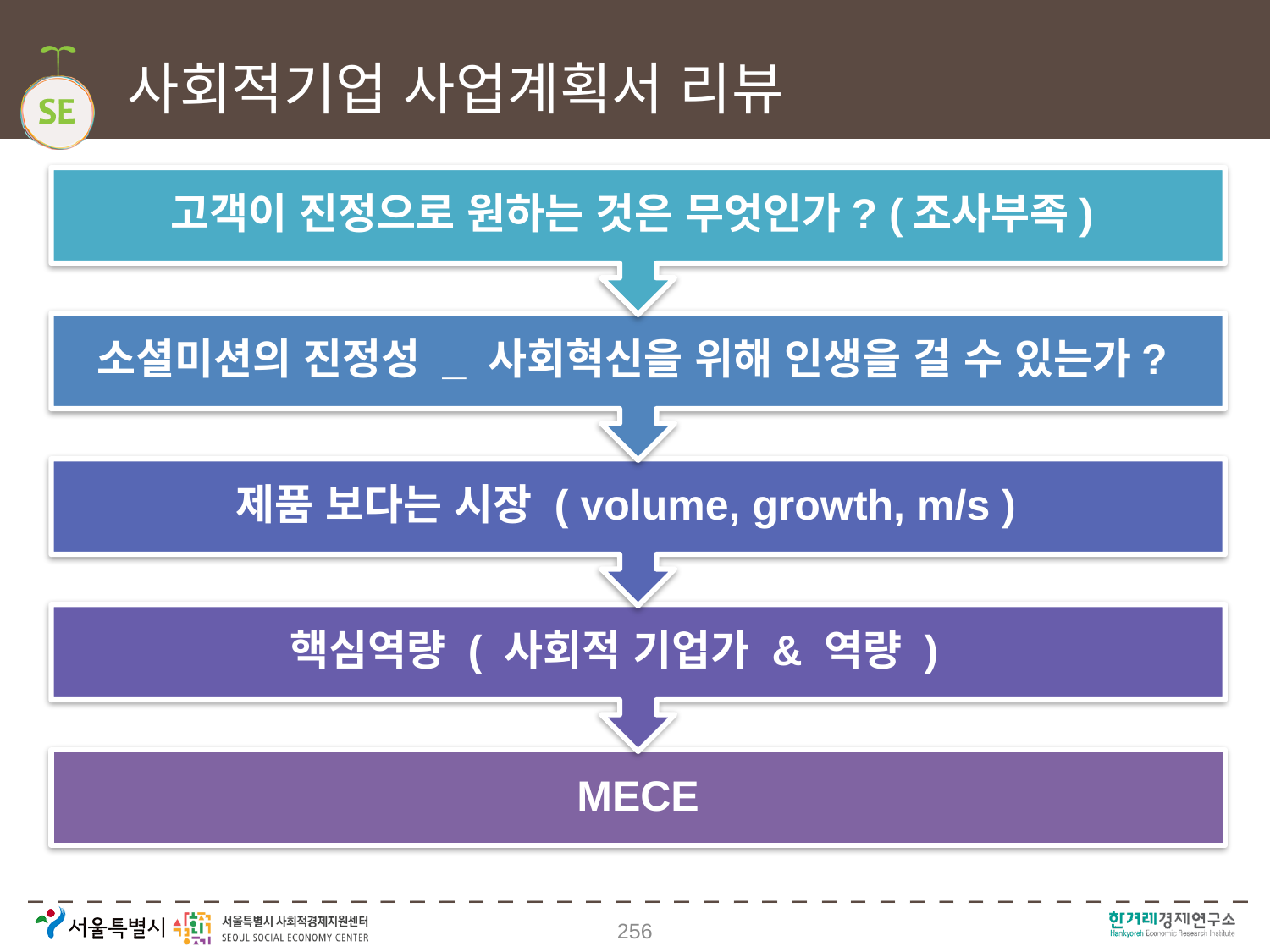

# 사회적기업 사업계획서 리뷰
MECE
핵심역량 ( 사회적 기업가 & 역량 )
제품 보다는 시장 ( volume, growth, m/s )
소셜미션의 진정성 _ 사회혁신을 위해 인생을 걸 수 있는가?
고객이 진정으로 원하는 것은 무엇인가? (조사부족)
256